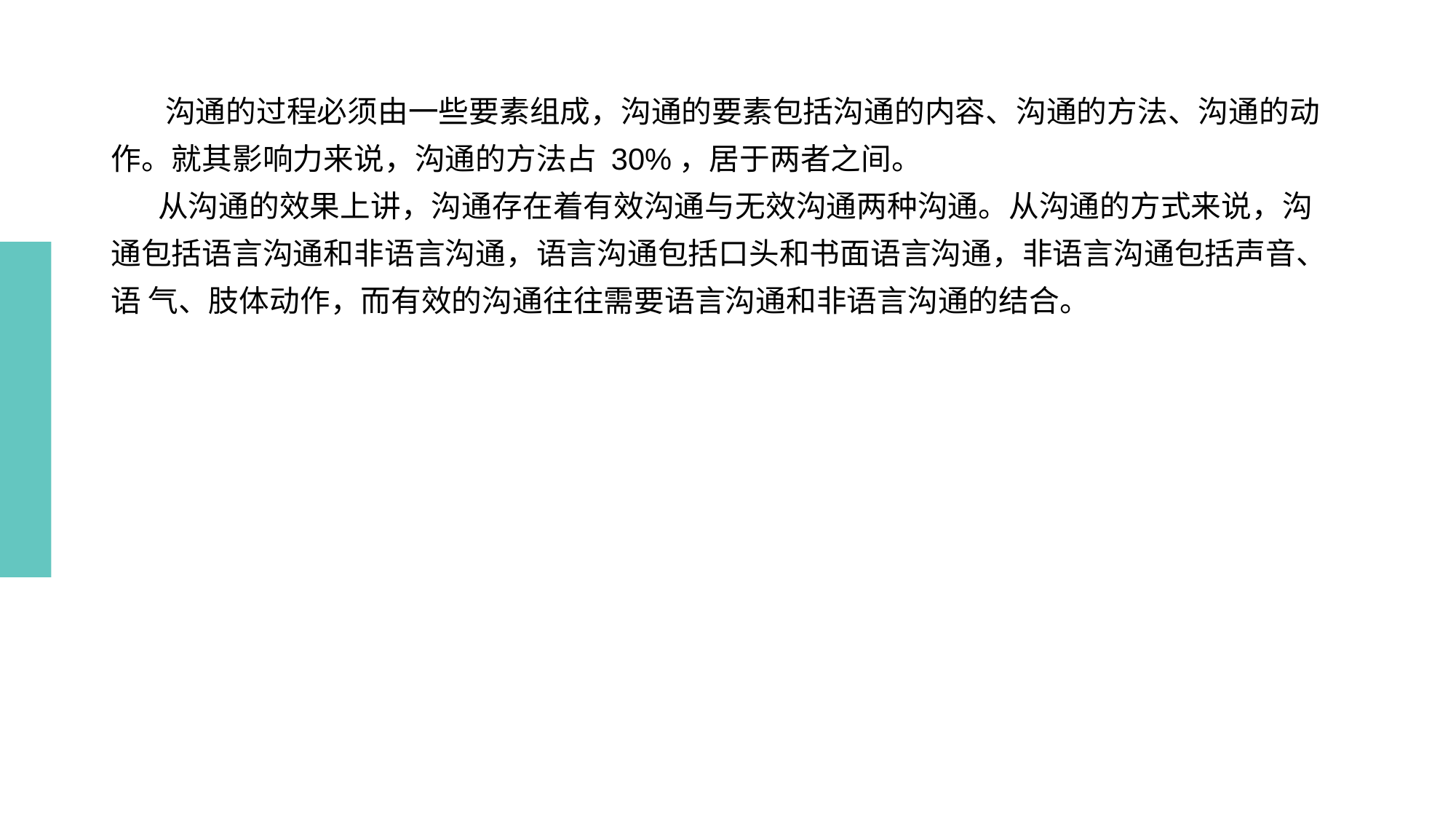

# 沟通的过程必须由一些要素组成，沟通的要素包括沟通的内容、沟通的方法、沟通的动 作。就其影响力来说，沟通的方法占 30%，居于两者之间。 从沟通的效果上讲，沟通存在着有效沟通与无效沟通两种沟通。从沟通的方式来说，沟 通包括语言沟通和非语言沟通，语言沟通包括口头和书面语言沟通，非语言沟通包括声音、语 气、肢体动作，而有效的沟通往往需要语言沟通和非语言沟通的结合。